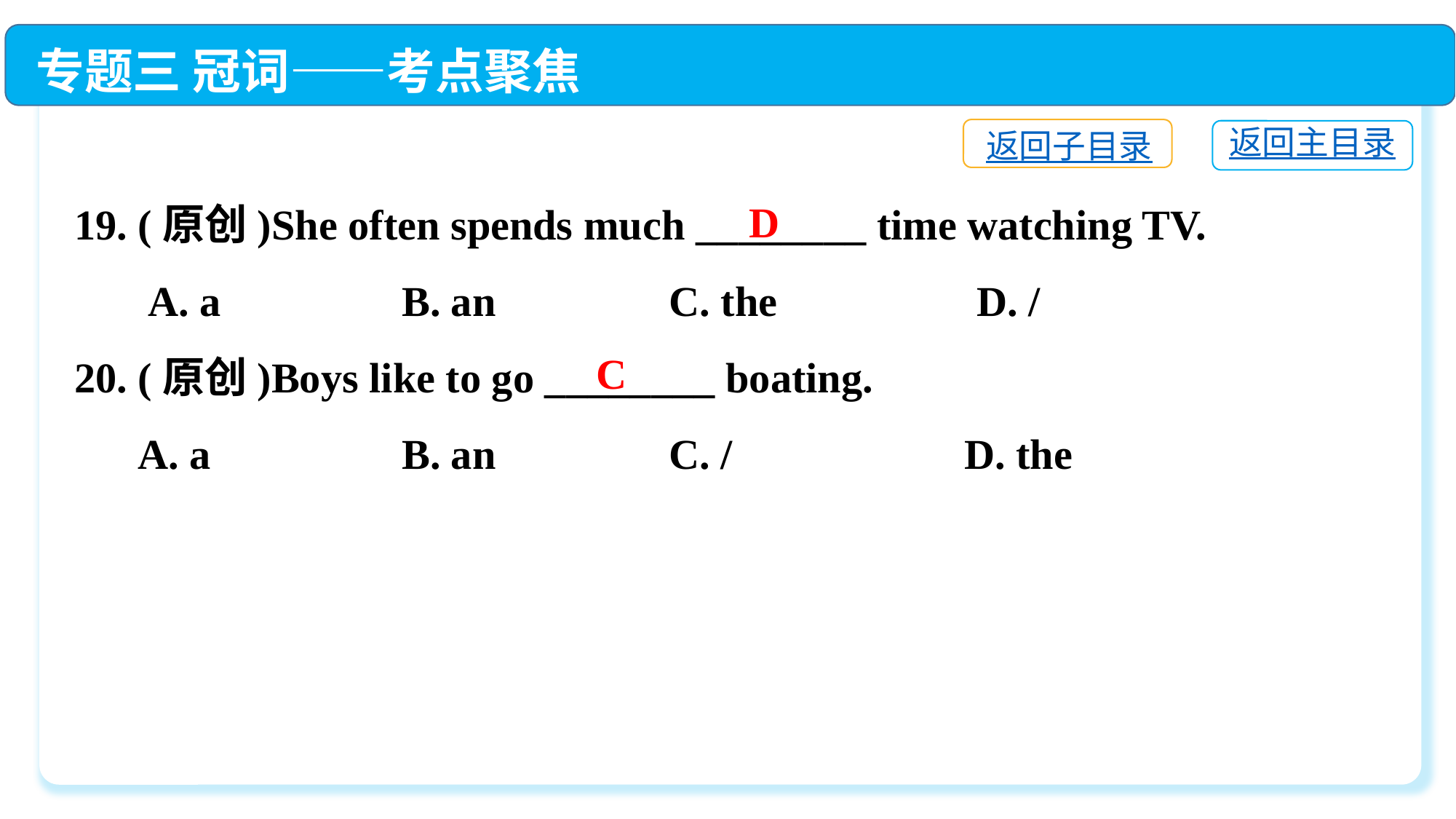

专题三 冠词——考点聚焦

返回子目录
返回主目录
19. (原创)She often spends much ________ time watching TV.
       A. a　　	B. an	               C. the　　	  D. /
20. (原创)Boys like to go ________ boating.
      A. a　　　	B. an	               C. /　　	            D. the
D

C